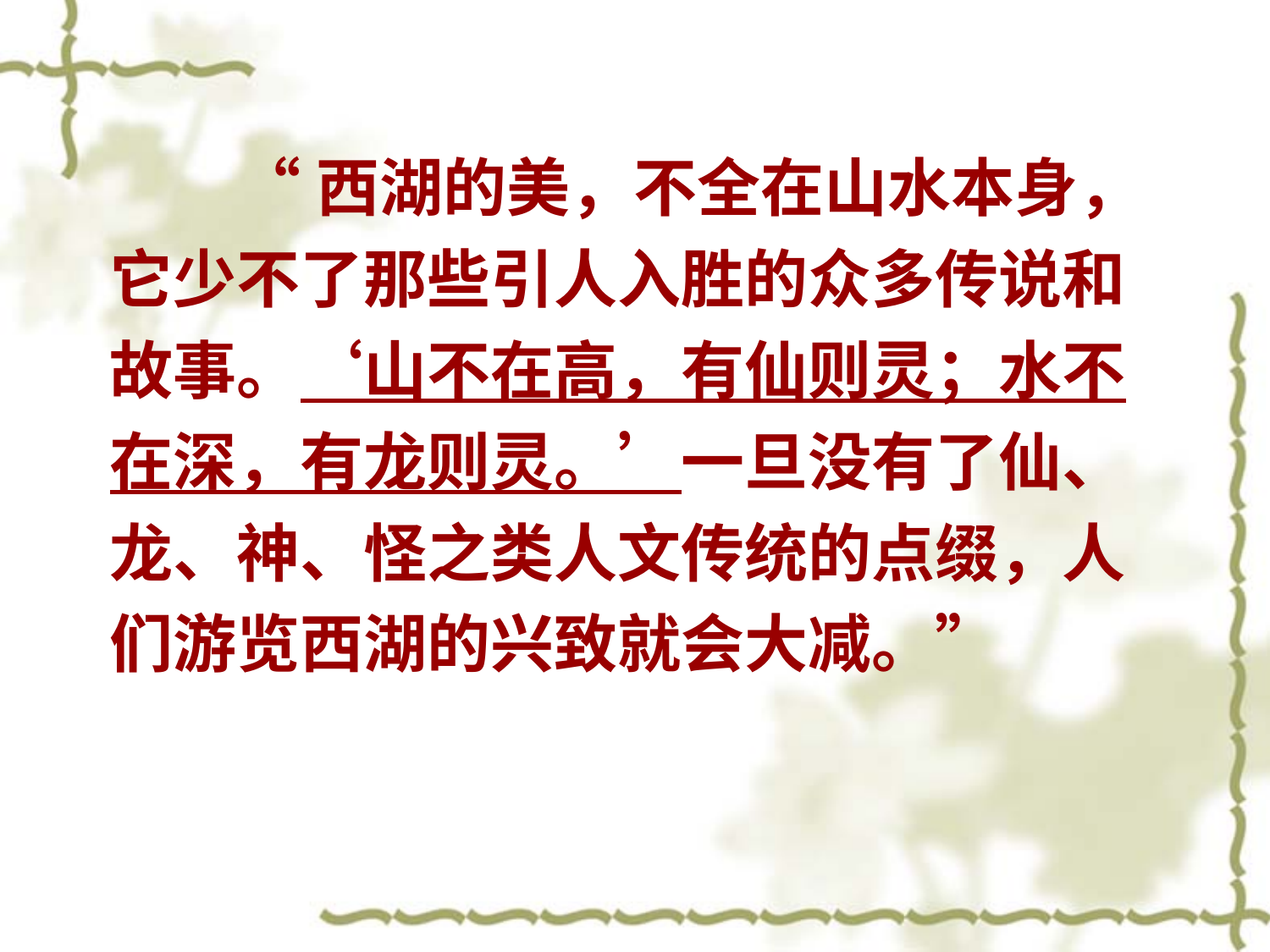

“西湖的美，不全在山水本身，它少不了那些引人入胜的众多传说和故事。‘山不在高，有仙则灵；水不在深，有龙则灵。’一旦没有了仙、龙、神、怪之类人文传统的点缀，人们游览西湖的兴致就会大减。”
55